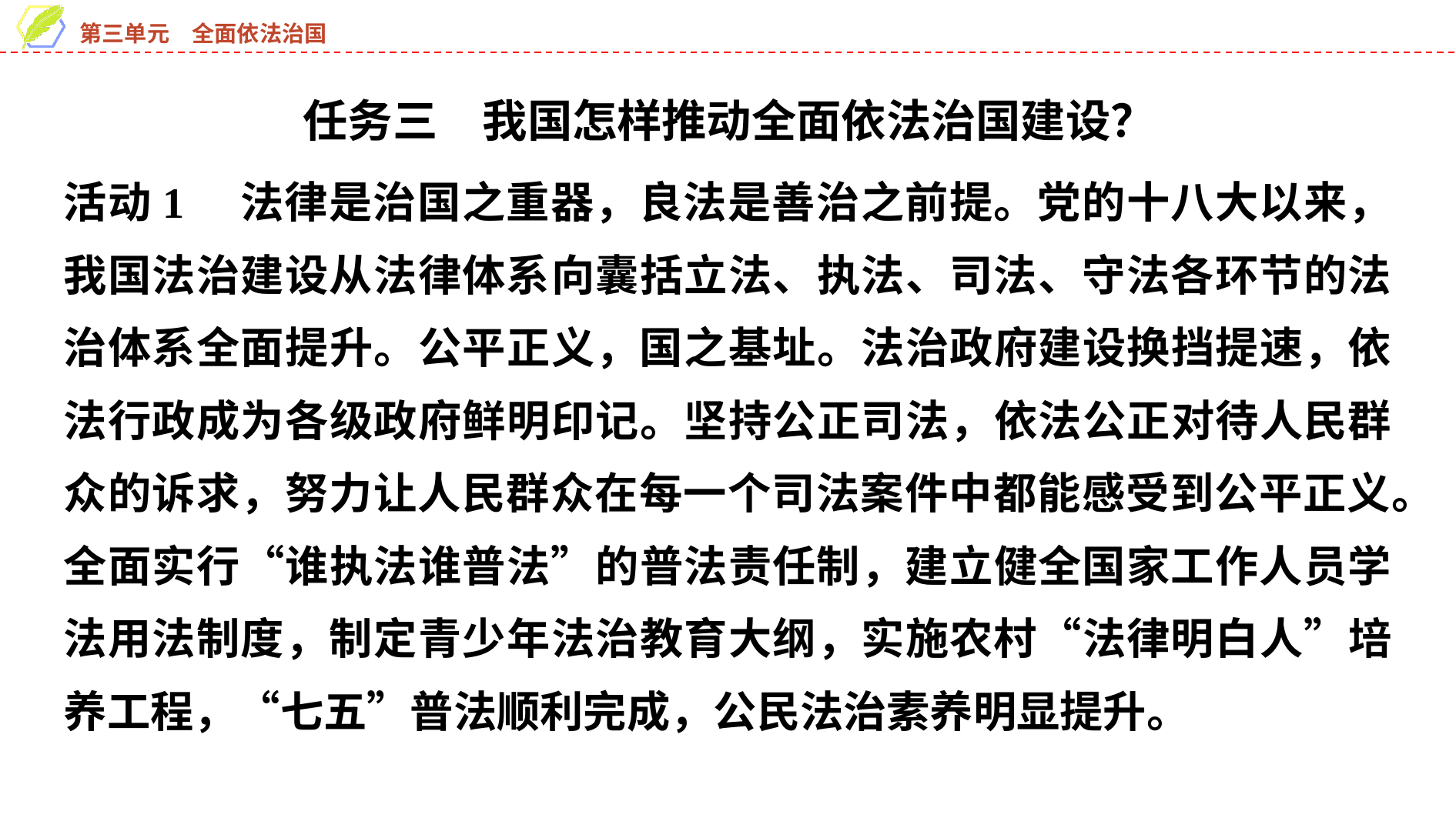

任务三　我国怎样推动全面依法治国建设？
活动1　法律是治国之重器，良法是善治之前提。党的十八大以来，我国法治建设从法律体系向囊括立法、执法、司法、守法各环节的法治体系全面提升。公平正义，国之基址。法治政府建设换挡提速，依法行政成为各级政府鲜明印记。坚持公正司法，依法公正对待人民群众的诉求，努力让人民群众在每一个司法案件中都能感受到公平正义。全面实行“谁执法谁普法”的普法责任制，建立健全国家工作人员学法用法制度，制定青少年法治教育大纲，实施农村“法律明白人”培养工程，“七五”普法顺利完成，公民法治素养明显提升。